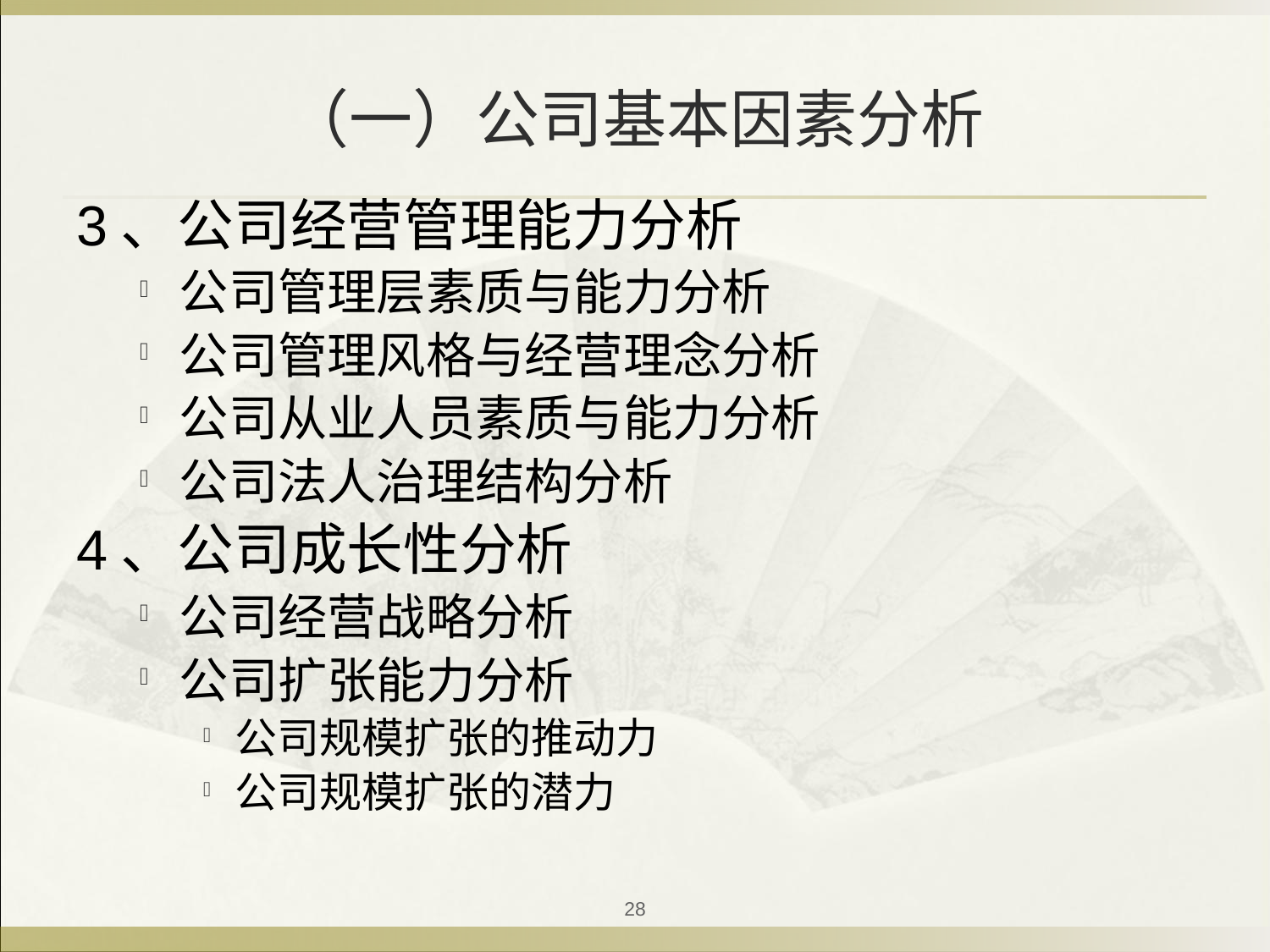

# （一）公司基本因素分析
3、公司经营管理能力分析
公司管理层素质与能力分析
公司管理风格与经营理念分析
公司从业人员素质与能力分析
公司法人治理结构分析
4、公司成长性分析
公司经营战略分析
公司扩张能力分析
公司规模扩张的推动力
公司规模扩张的潜力
28